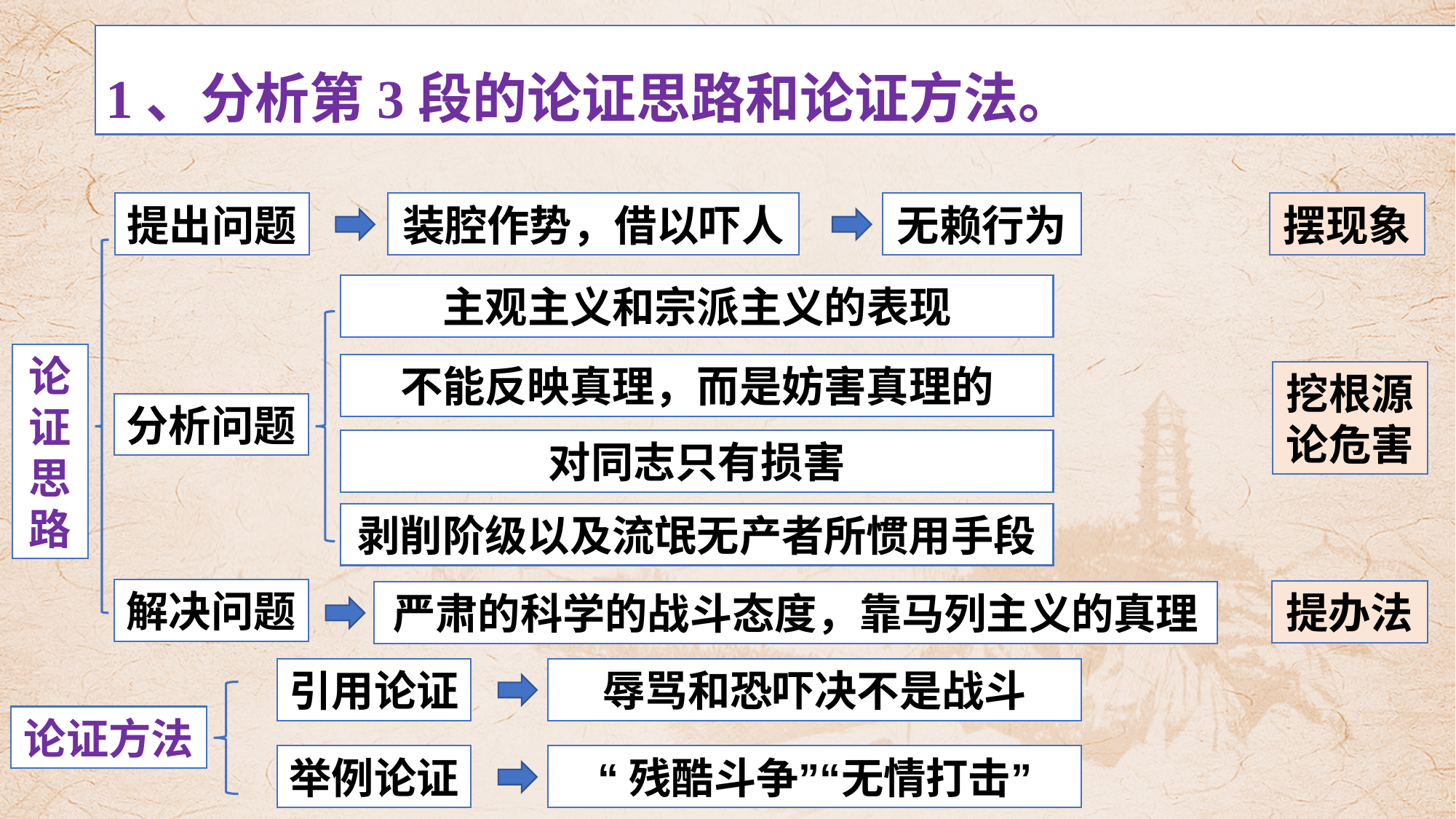

1、分析第3段的论证思路和论证方法。
提出问题
装腔作势，借以吓人

无赖行为

摆现象

论证思路
主观主义和宗派主义的表现

分析问题
不能反映真理，而是妨害真理的
挖根源
论危害
对同志只有损害
剥削阶级以及流氓无产者所惯用手段
解决问题
提办法
严肃的科学的战斗态度，靠马列主义的真理

引用论证
辱骂和恐吓决不是战斗

论证方法
举例论证
“残酷斗争”“无情打击”